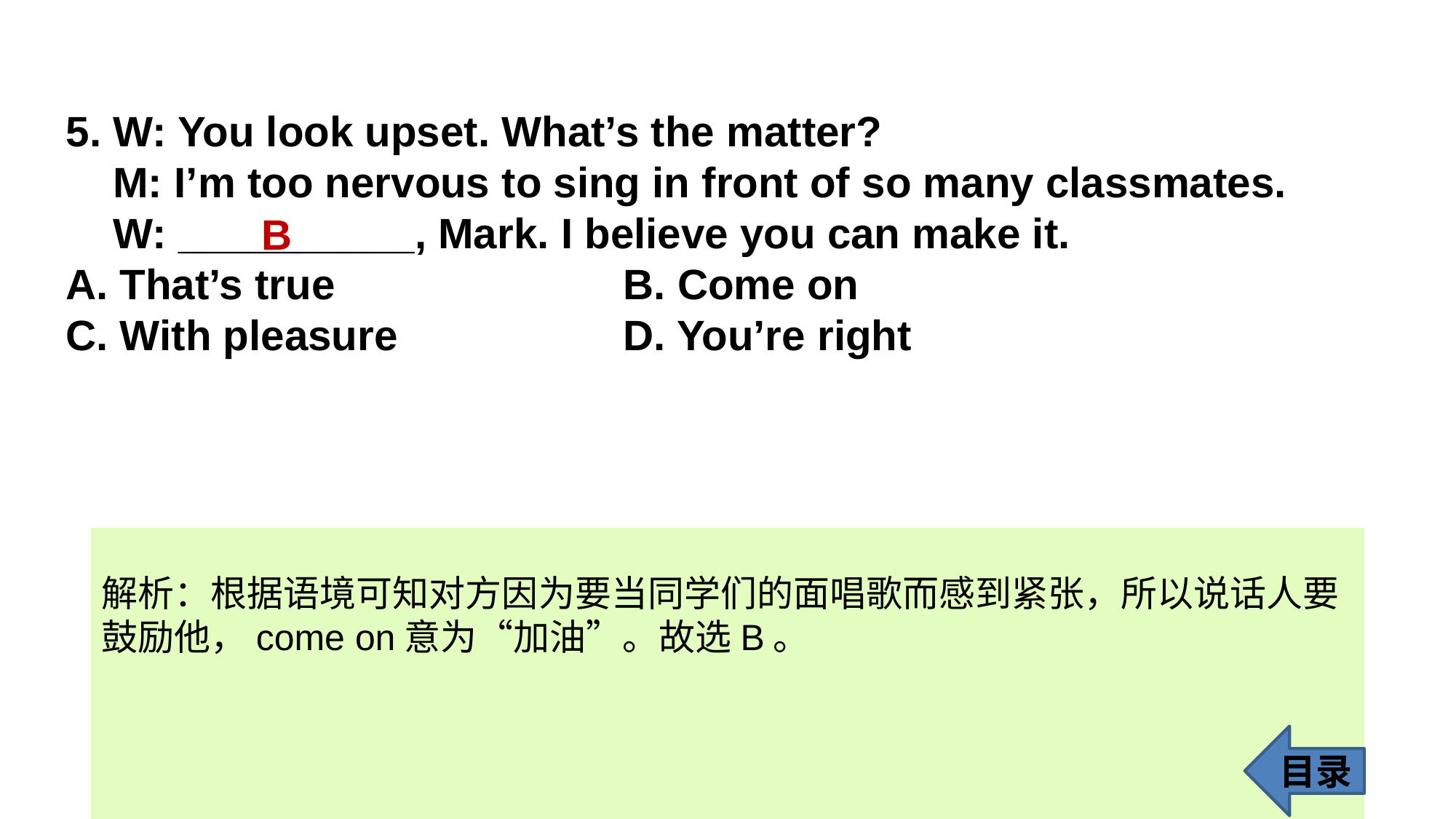

5. W: You look upset. What’s the matter?
    M: I’m too nervous to sing in front of so many classmates.
    W: __________, Mark. I believe you can make it.
A. That’s true			 B. Come on
C. With pleasure 		 D. You’re right
B

解析：根据语境可知对方因为要当同学们的面唱歌而感到紧张，所以说话人要
鼓励他，come on意为“加油”。故选B。
目录
9